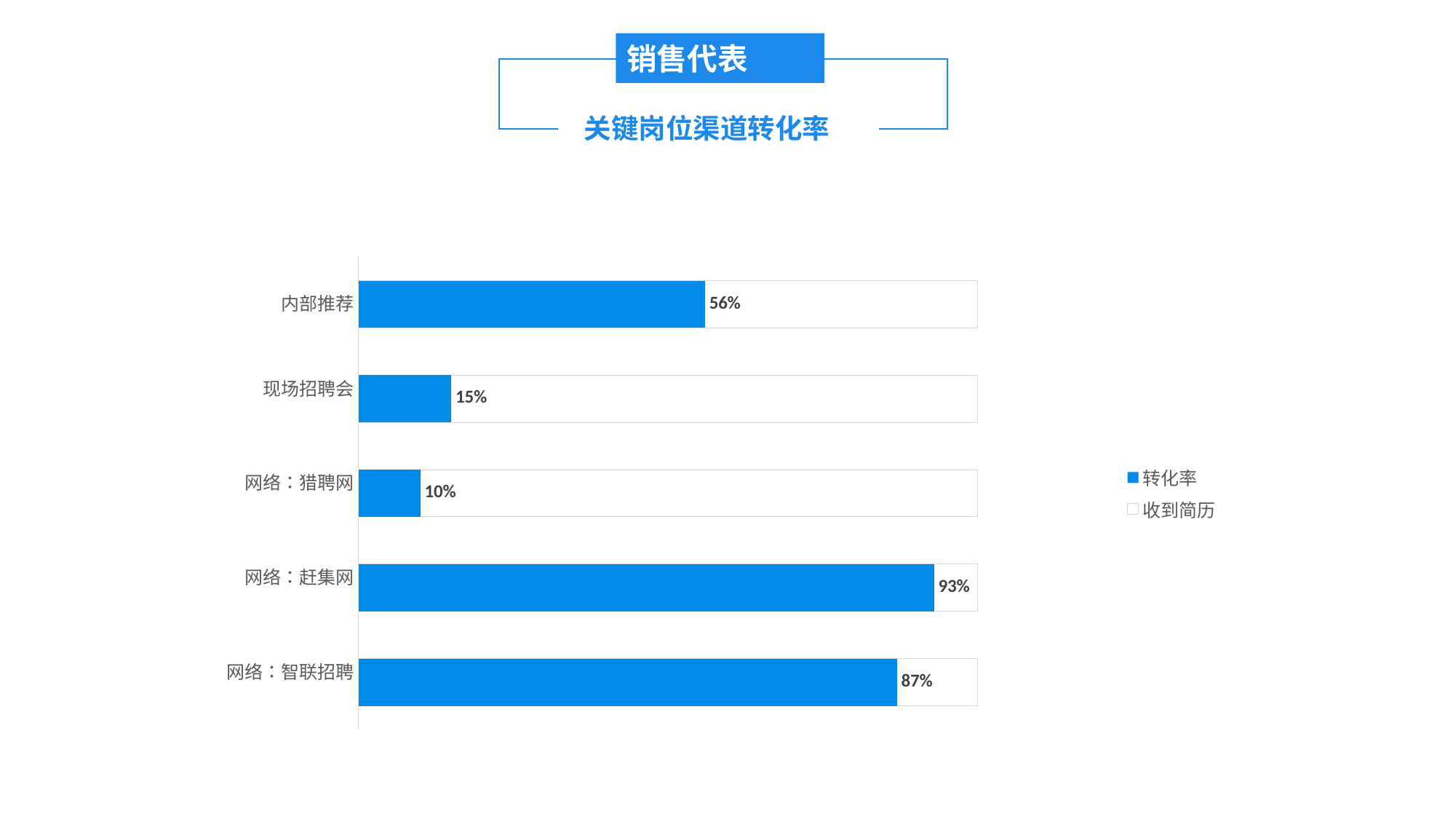

销售代表

渠道效果
关键岗位渠道转化率

### Chart

| Category | 收到简历 | 转化率 |
|---|---|---|
| 网络：智联招聘
 | 1.0 | 0.87 |
| 网络：赶集网
 | 1.0 | 0.93 |
| 网络：猎聘网
 | 1.0 | 0.1 |
| 现场招聘会
 | 1.0 | 0.15 |
| 内部推荐 | 1.0 | 0.56 |